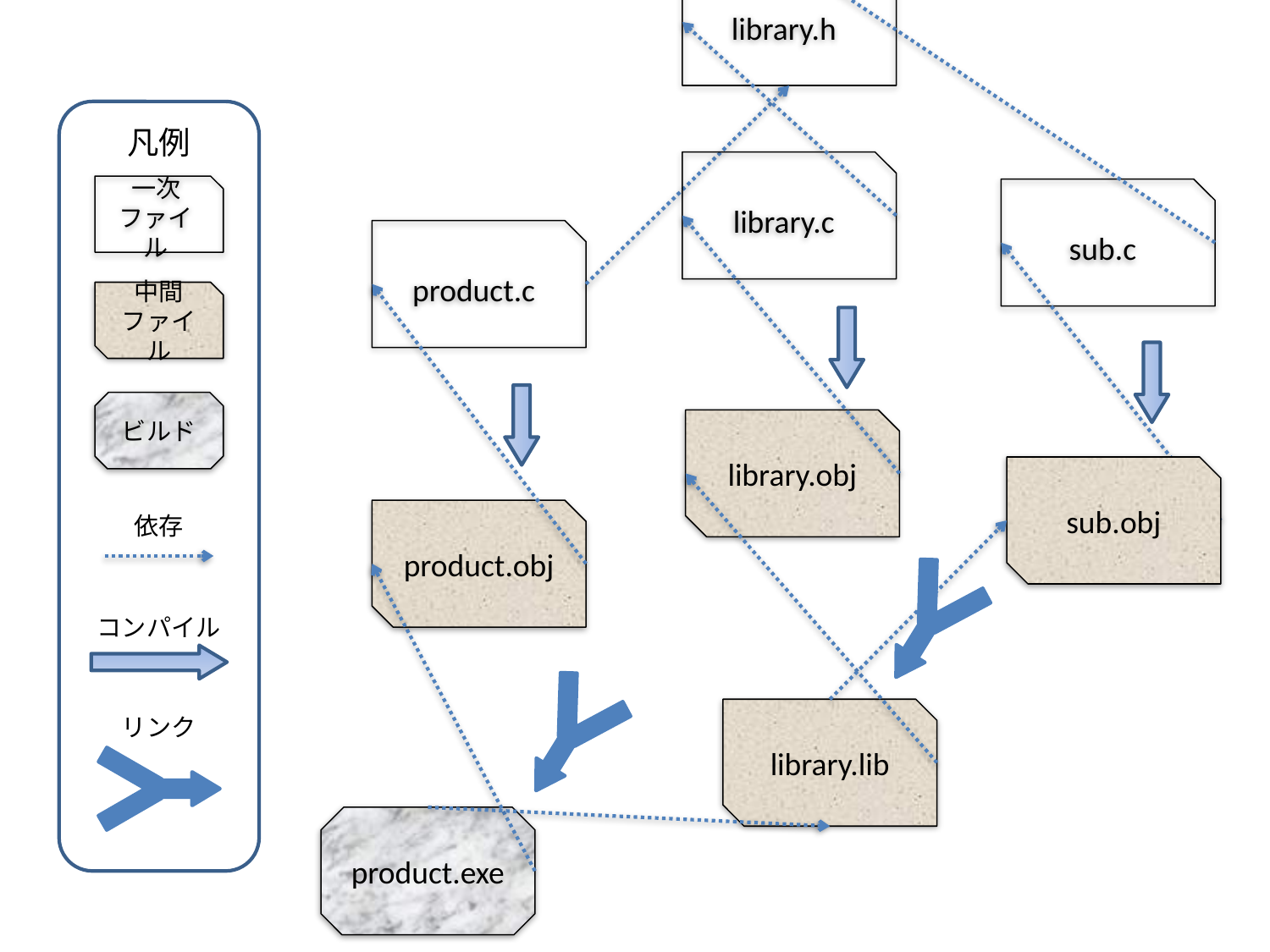

library.h

凡例
library.c
一次
ファイル
sub.c
product.c
中間
ファイル

ビルド

library.obj
sub.obj
product.obj
依存

コンパイル

library.lib
リンク

product.exe